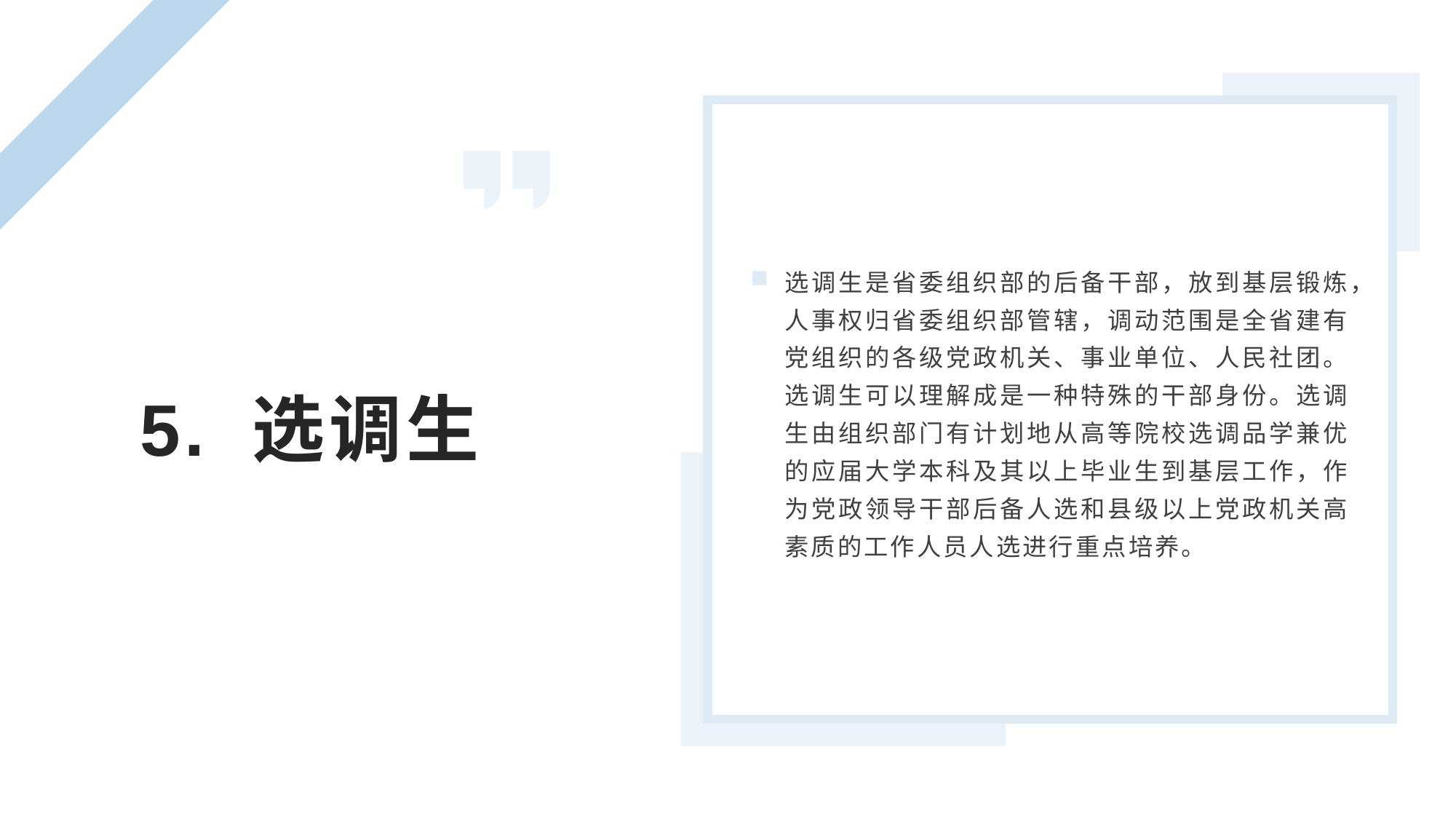

5. 选调生
选调生是省委组织部的后备干部，放到基层锻炼，人事权归省委组织部管辖，调动范围是全省建有党组织的各级党政机关、事业单位、人民社团。选调生可以理解成是一种特殊的干部身份。选调生由组织部门有计划地从高等院校选调品学兼优的应届大学本科及其以上毕业生到基层工作，作为党政领导干部后备人选和县级以上党政机关高素质的工作人员人选进行重点培养。